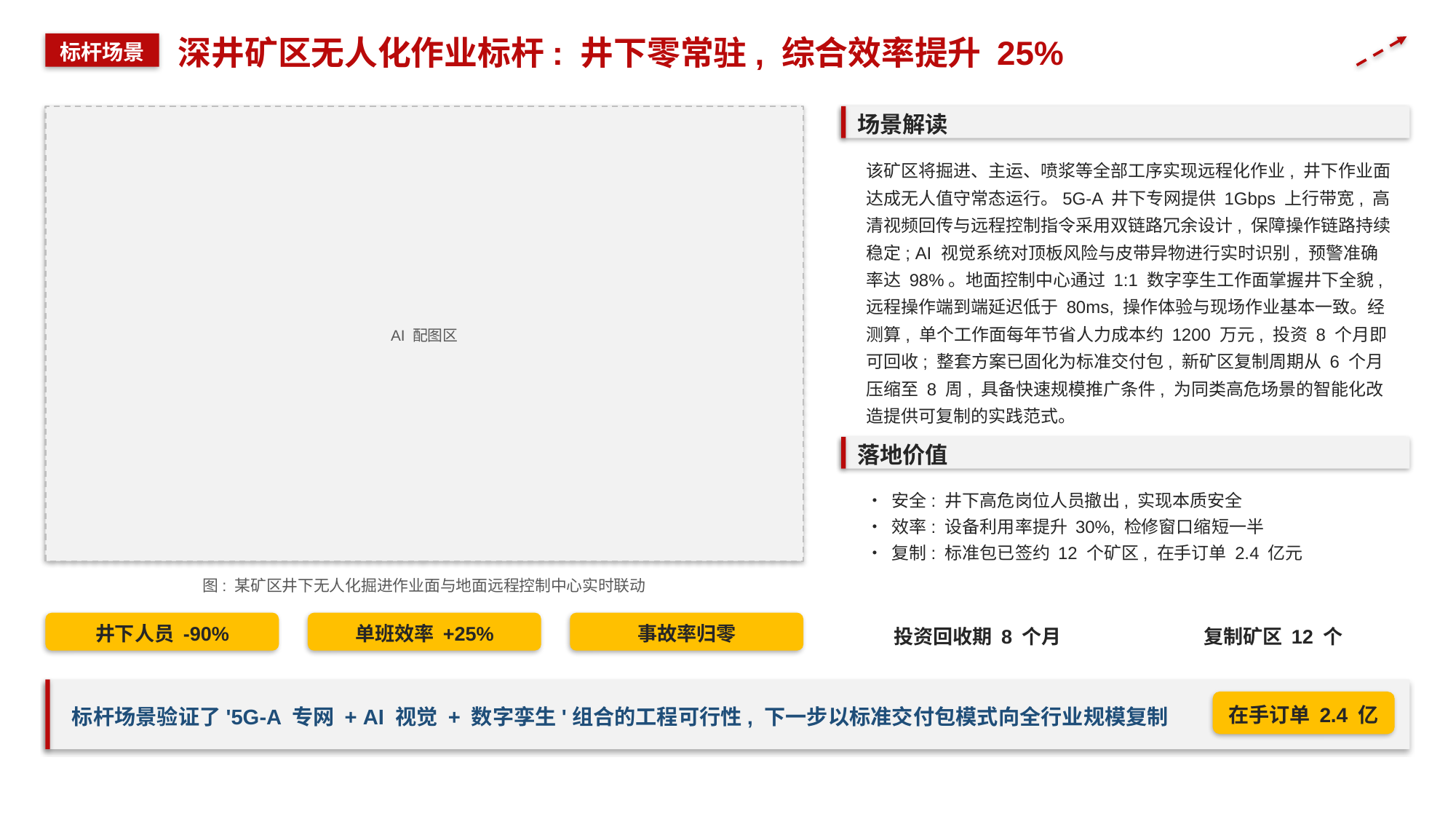

深井矿区无人化作业标杆: 井下零常驻, 综合效率提升 25%

标杆场景

场景解读
该矿区将掘进、主运、喷浆等全部工序实现远程化作业, 井下作业面达成无人值守常态运行。5G-A 井下专网提供 1Gbps 上行带宽, 高清视频回传与远程控制指令采用双链路冗余设计, 保障操作链路持续稳定; AI 视觉系统对顶板风险与皮带异物进行实时识别, 预警准确率达 98%。地面控制中心通过 1:1 数字孪生工作面掌握井下全貌, 远程操作端到端延迟低于 80ms, 操作体验与现场作业基本一致。经测算, 单个工作面每年节省人力成本约 1200 万元, 投资 8 个月即可回收; 整套方案已固化为标准交付包, 新矿区复制周期从 6 个月压缩至 8 周, 具备快速规模推广条件, 为同类高危场景的智能化改造提供可复制的实践范式。
AI 配图区

落地价值
• 安全: 井下高危岗位人员撤出, 实现本质安全
• 效率: 设备利用率提升 30%, 检修窗口缩短一半
• 复制: 标准包已签约 12 个矿区, 在手订单 2.4 亿元
图: 某矿区井下无人化掘进作业面与地面远程控制中心实时联动

井下人员 -90%

单班效率 +25%

事故率归零
投资回收期 8 个月
复制矿区 12 个

标杆场景验证了'5G-A 专网 + AI 视觉 + 数字孪生'组合的工程可行性, 下一步以标准交付包模式向全行业规模复制

在手订单 2.4 亿